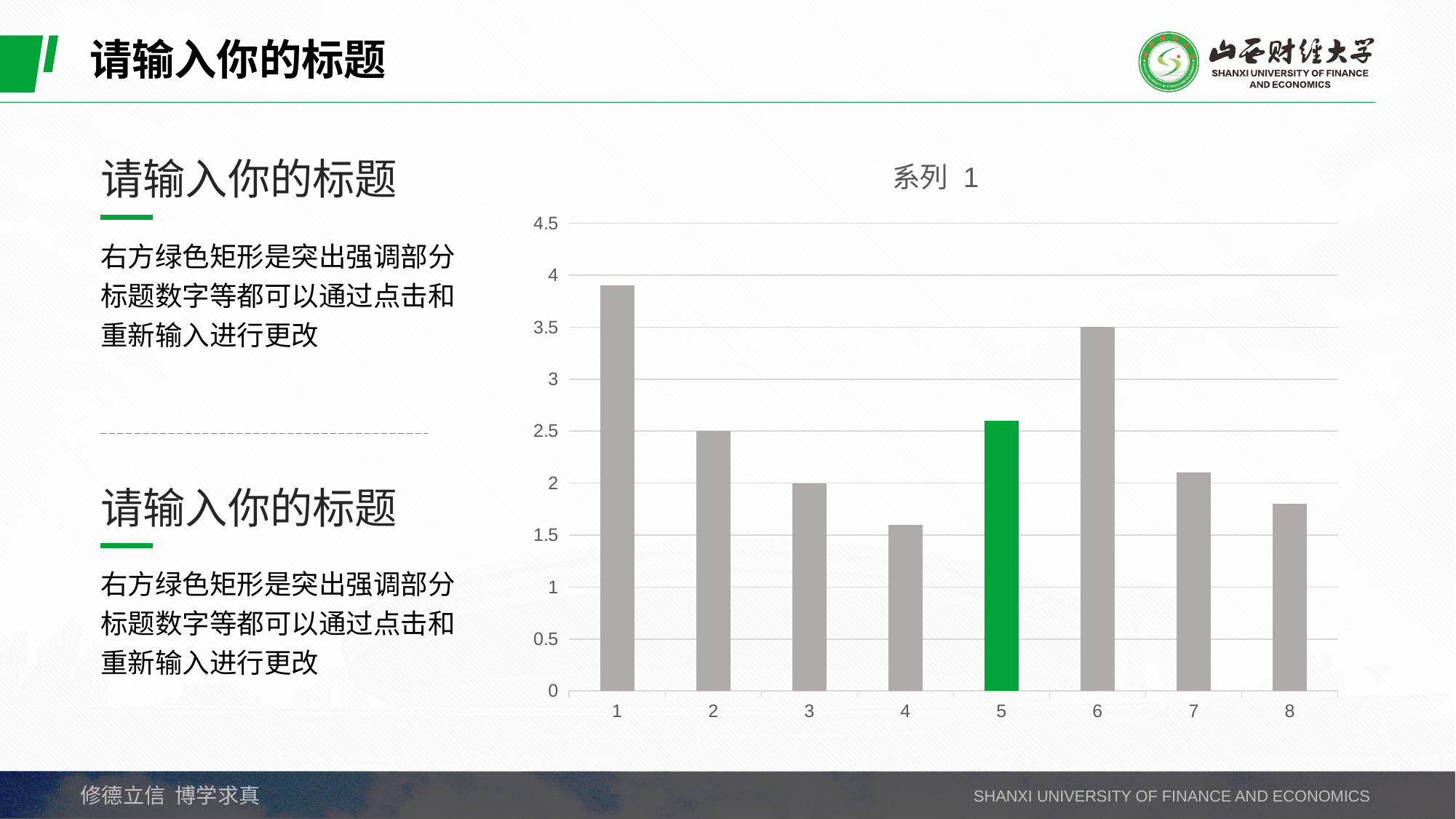

请输入你的标题

### Chart:

| Category | 系列 1 |
|---|---|
| 1 | 3.9 |
| 2 | 2.5 |
| 3 | 2.0 |
| 4 | 1.6 |
| 5 | 2.6 |
| 6 | 3.5 |
| 7 | 2.1 |
| 8 | 1.8 |
请输入你的标题
右方绿色矩形是突出强调部分标题数字等都可以通过点击和重新输入进行更改
请输入你的标题
右方绿色矩形是突出强调部分标题数字等都可以通过点击和重新输入进行更改